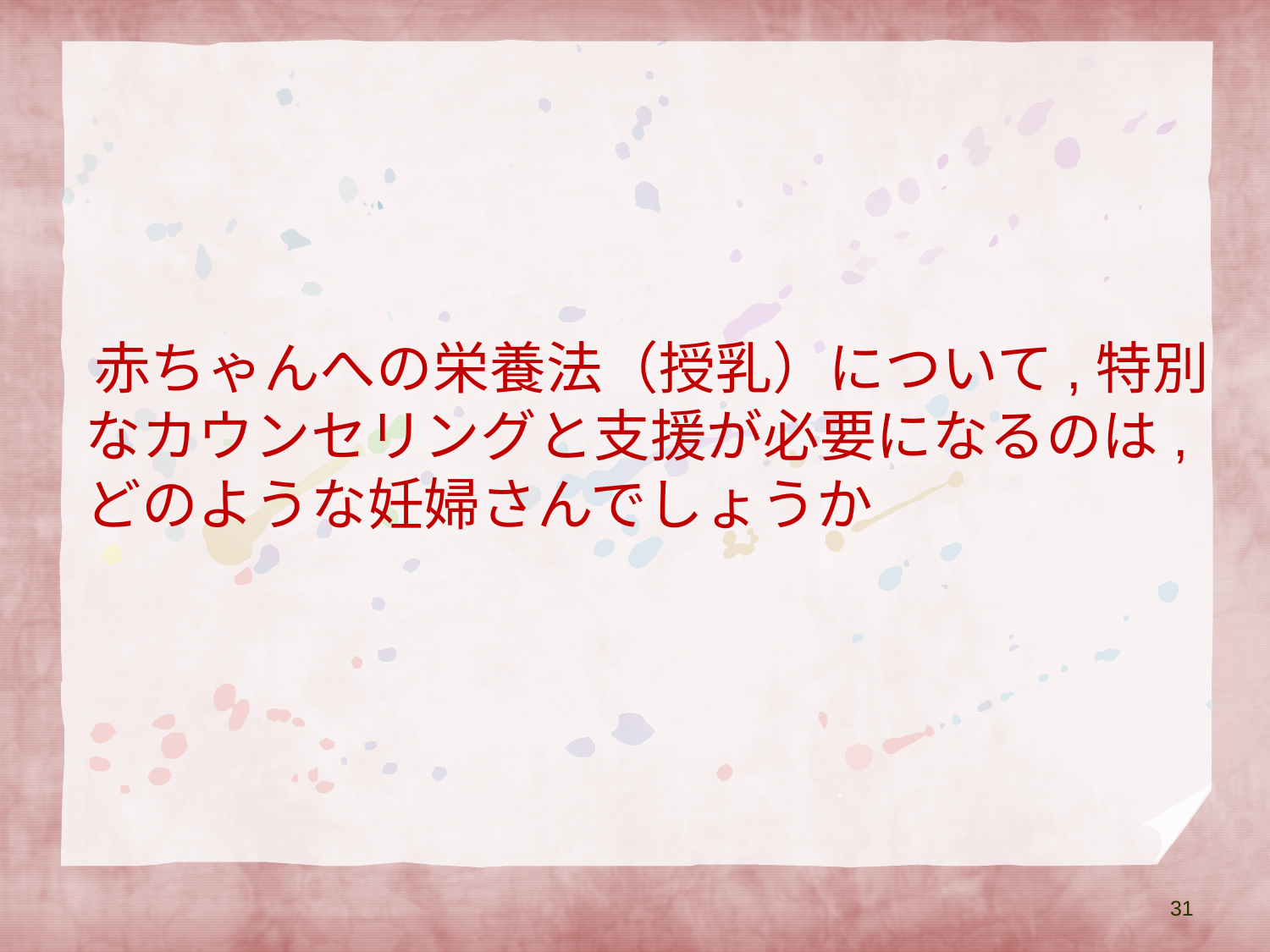

赤ちゃんへの栄養法（授乳）について,特別なカウンセリングと支援が必要になるのは,どのような妊婦さんでしょうか
31